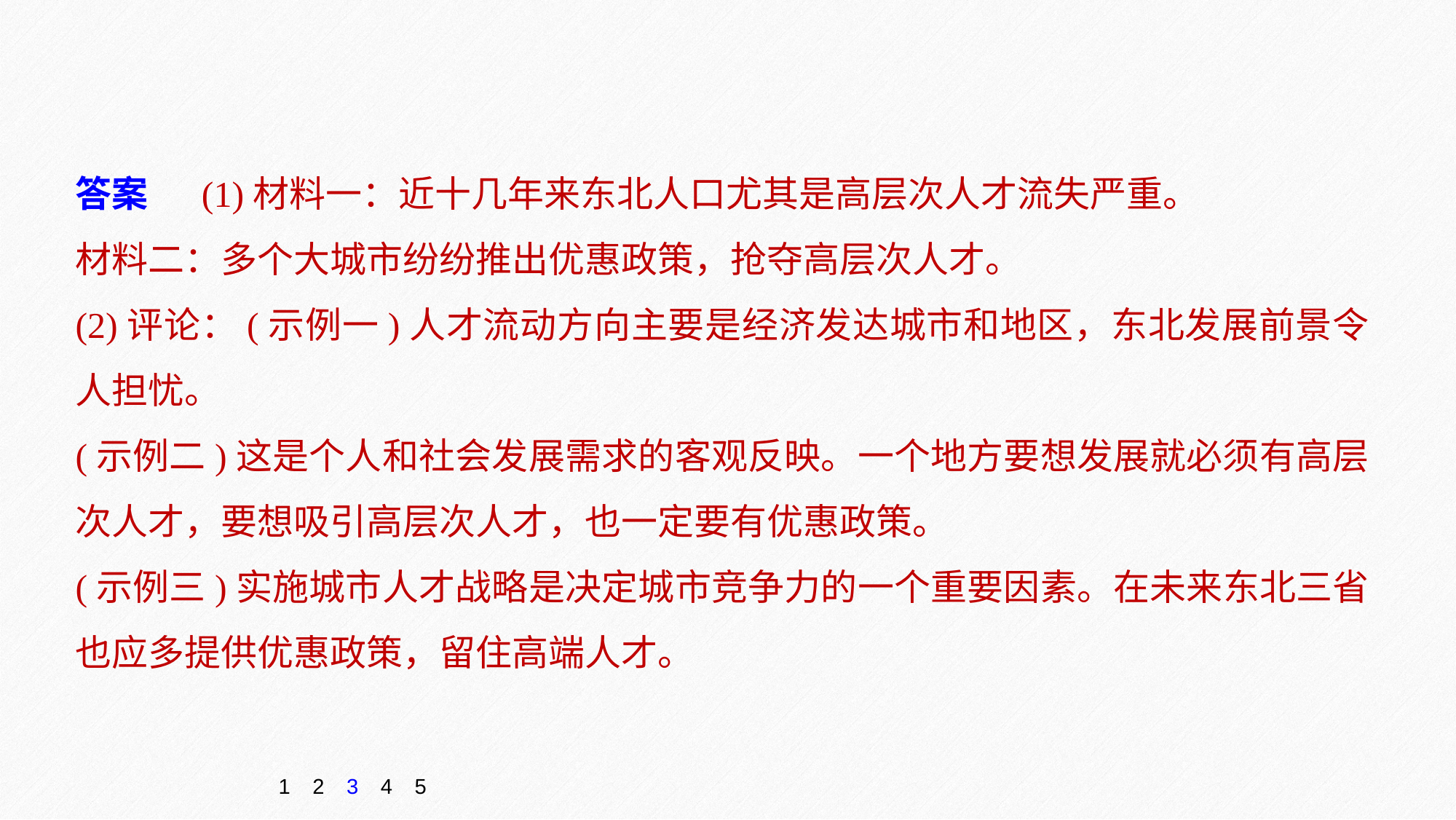

答案　 (1)材料一：近十几年来东北人口尤其是高层次人才流失严重。
材料二：多个大城市纷纷推出优惠政策，抢夺高层次人才。
(2)评论：(示例一)人才流动方向主要是经济发达城市和地区，东北发展前景令人担忧。
(示例二)这是个人和社会发展需求的客观反映。一个地方要想发展就必须有高层次人才，要想吸引高层次人才，也一定要有优惠政策。
(示例三)实施城市人才战略是决定城市竞争力的一个重要因素。在未来东北三省也应多提供优惠政策，留住高端人才。
1
2
3
4
5